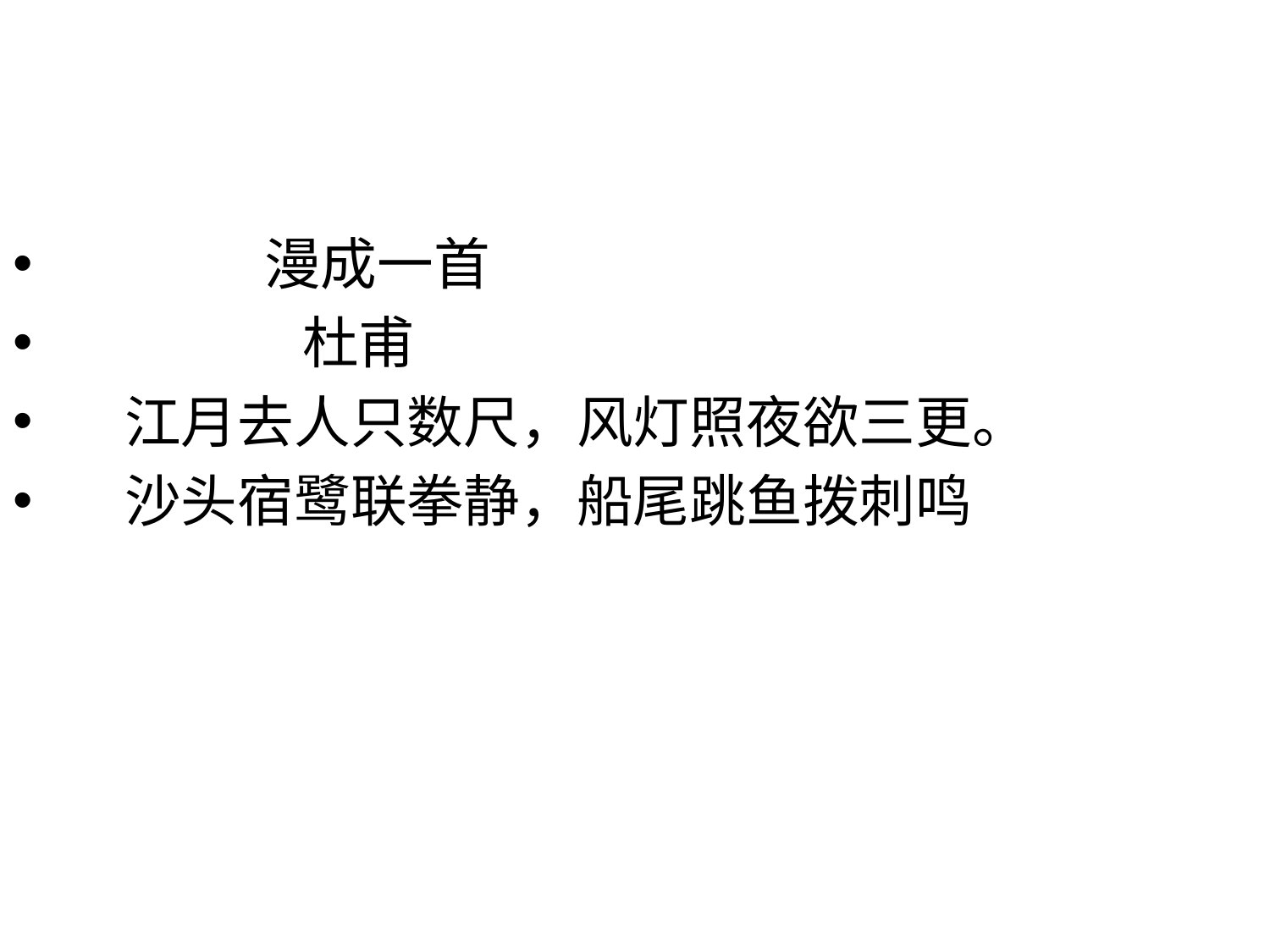

漫成一首
                  杜甫
    江月去人只数尺，风灯照夜欲三更。
    沙头宿鹭联拳静，船尾跳鱼拨刺鸣